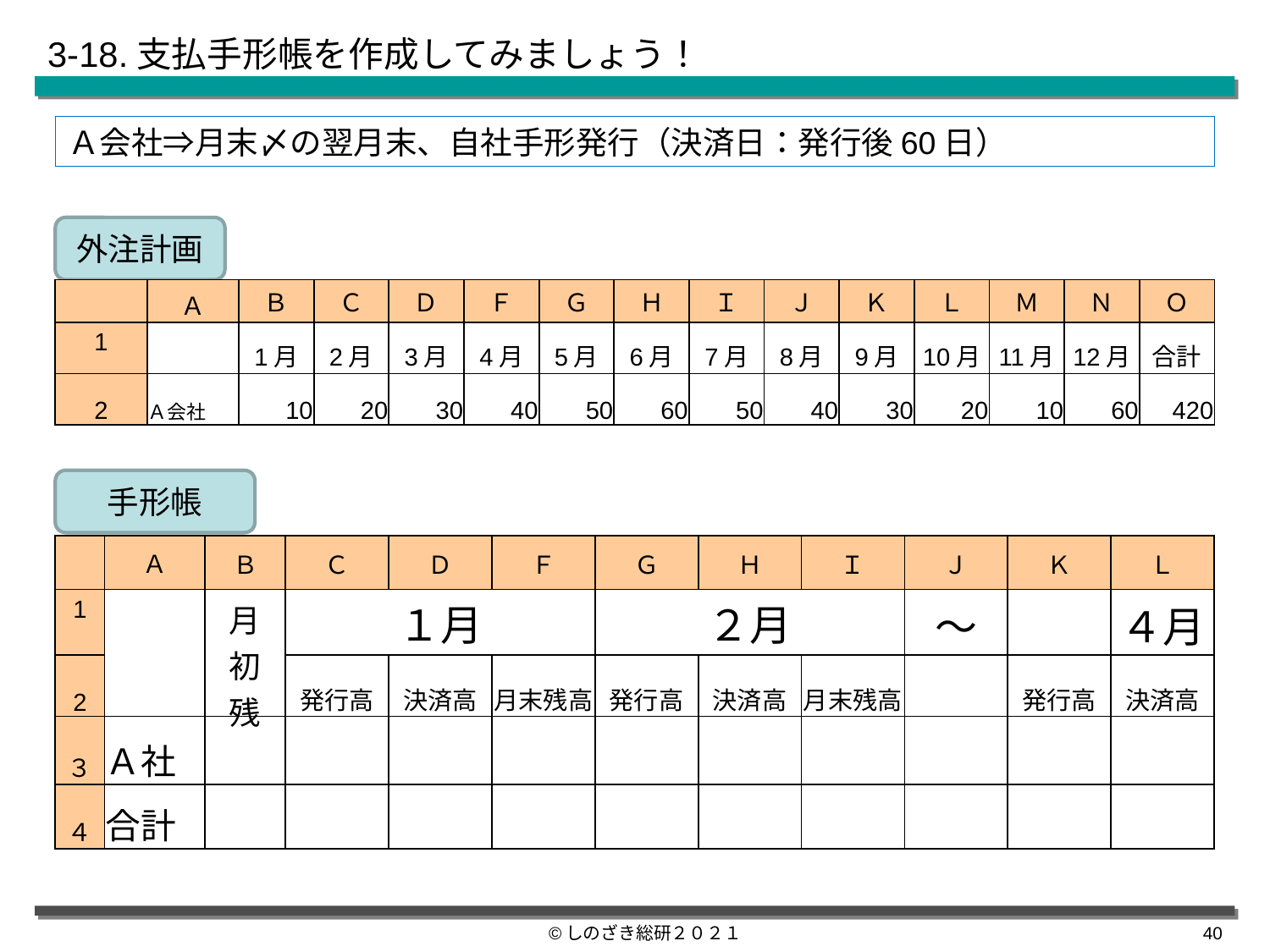

3-18.支払手形帳を作成してみましょう！
Ａ会社⇒月末〆の翌月末、自社手形発行（決済日：発行後60日）
外注計画
|  | Ａ | Ｂ | Ｃ | Ｄ | Ｆ | Ｇ | Ｈ | Ｉ | Ｊ | Ｋ | Ｌ | Ｍ | Ｎ | Ｏ |
| --- | --- | --- | --- | --- | --- | --- | --- | --- | --- | --- | --- | --- | --- | --- |
| 1 |  | 1月 | 2月 | 3月 | 4月 | 5月 | 6月 | 7月 | 8月 | 9月 | 10月 | 11月 | 12月 | 合計 |
| 2 | Ａ会社 | 10 | 20 | 30 | 40 | 50 | 60 | 50 | 40 | 30 | 20 | 10 | 60 | 420 |
手形帳
|  | Ａ | Ｂ | Ｃ | Ｄ | Ｆ | Ｇ | Ｈ | Ｉ | Ｊ | Ｋ | Ｌ |
| --- | --- | --- | --- | --- | --- | --- | --- | --- | --- | --- | --- |
| 1 |  | 月初残 | １月 |  |  | ２月 |  |  | ～ |  | ４月 |
| 2 |  |  | 発行高 | 決済高 | 月末残高 | 発行高 | 決済高 | 月末残高 |  | 発行高 | 決済高 |
| ３ | Ａ社 |  |  |  |  |  |  |  |  |  |  |
| ４ | 合計 |  |  |  |  |  |  |  |  |  |  |
©しのざき総研２０２１
40